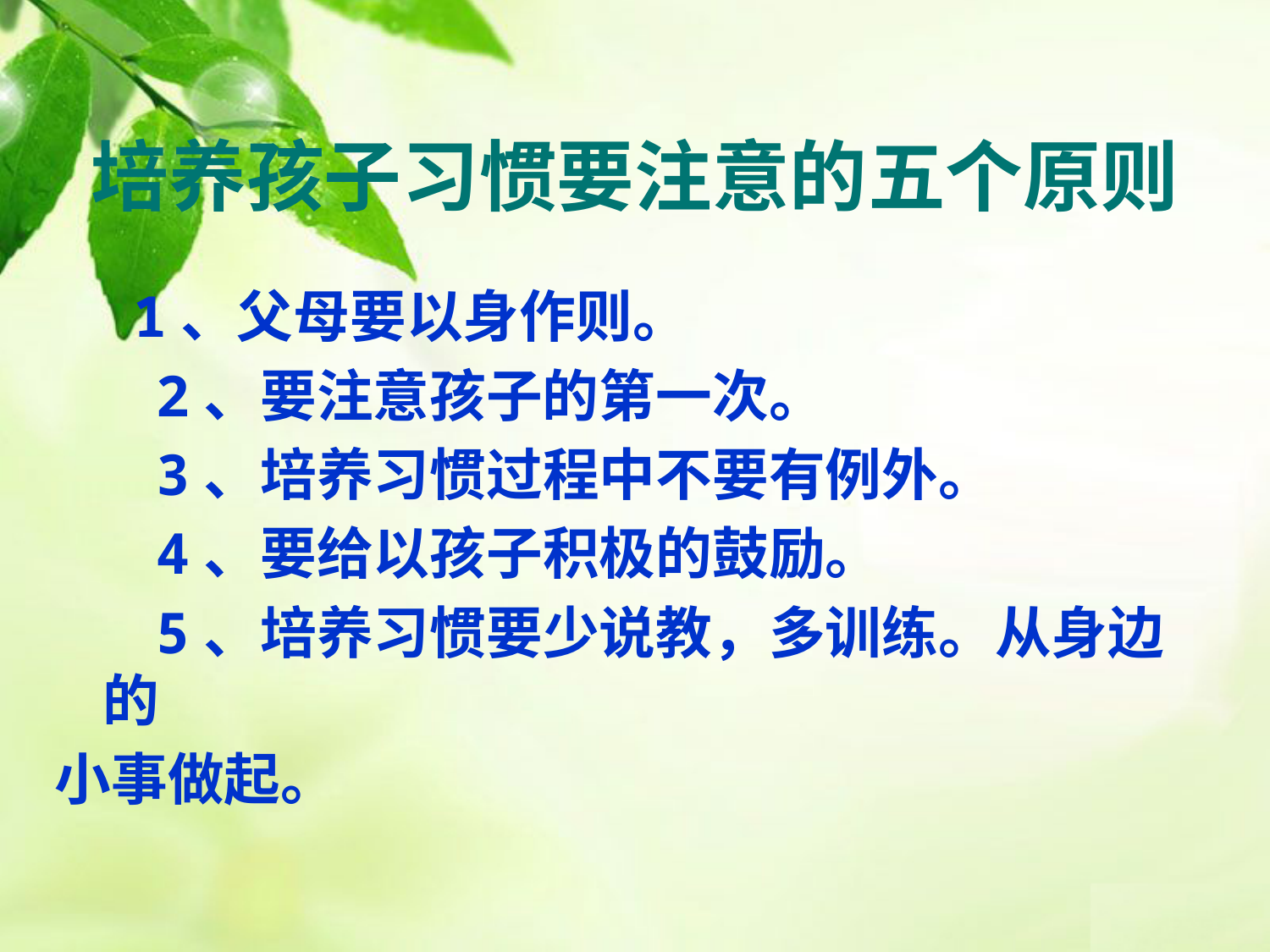

# 培养孩子习惯要注意的五个原则
     1、父母要以身作则。
   2、要注意孩子的第一次。
   3、培养习惯过程中不要有例外。
   4、要给以孩子积极的鼓励。
   5、培养习惯要少说教，多训练。从身边的
小事做起。